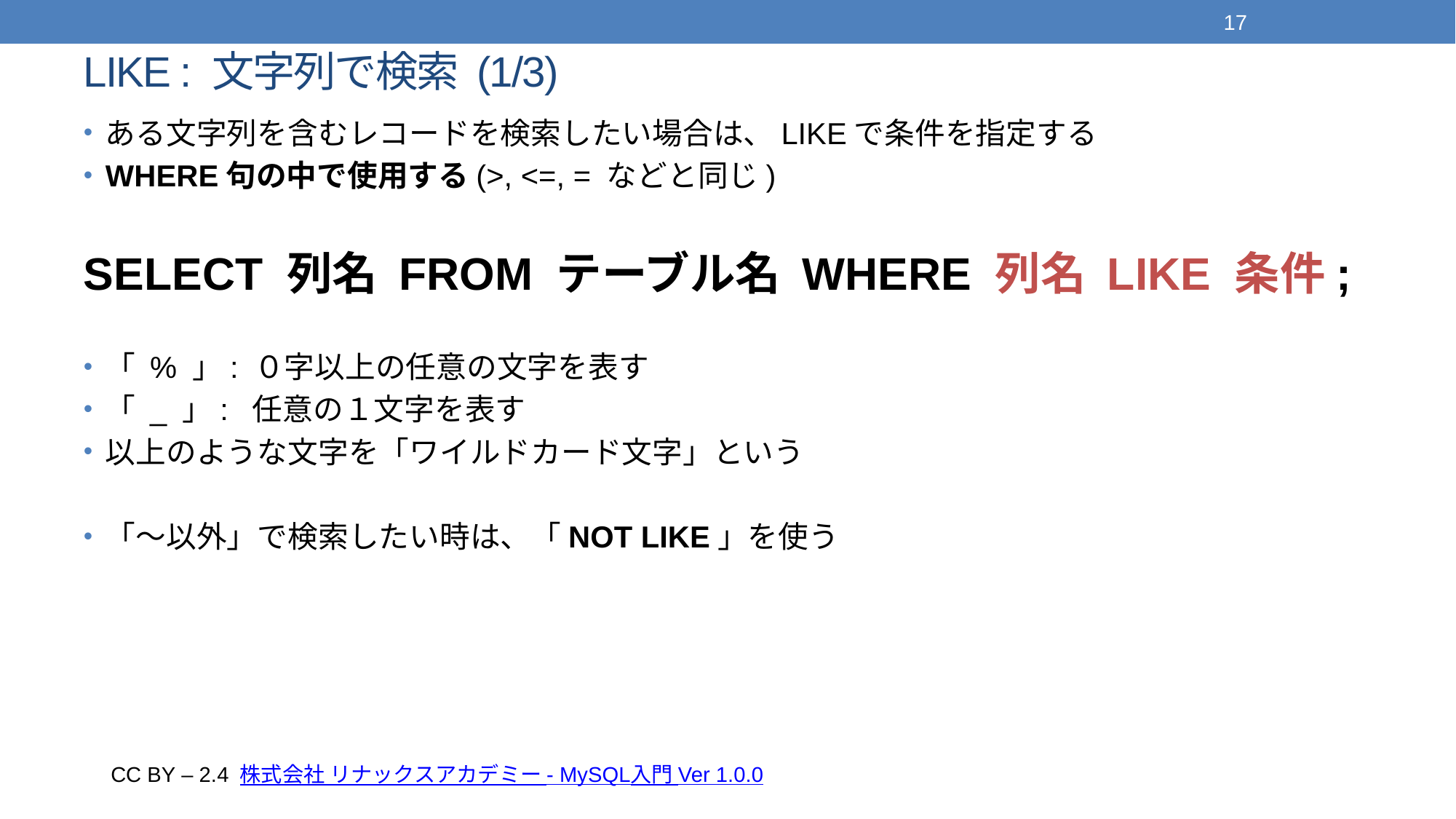

17
# LIKE : 文字列で検索 (1/3)
ある文字列を含むレコードを検索したい場合は、LIKEで条件を指定する
WHERE句の中で使用する(>, <=, = などと同じ)

SELECT 列名 FROM テーブル名 WHERE 列名 LIKE 条件;

「 % 」: ０字以上の任意の文字を表す
「 _ 」:  任意の１文字を表す
以上のような文字を「ワイルドカード文字」という

「〜以外」で検索したい時は、「NOT LIKE」を使う
CC BY – 2.4 株式会社 リナックスアカデミー - MySQL入門 Ver 1.0.0